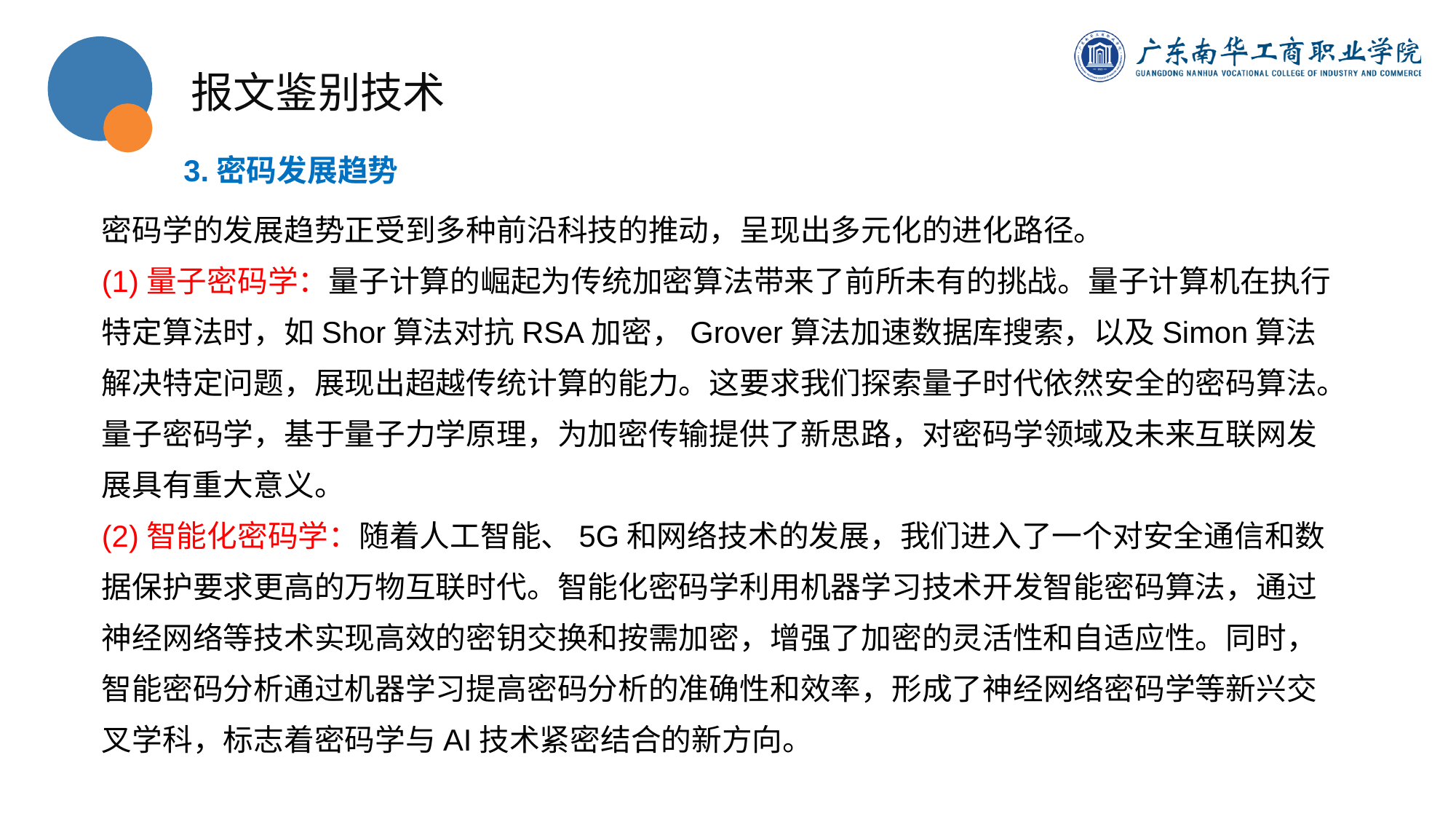

报文鉴别技术

3.密码发展趋势
密码学的发展趋势正受到多种前沿科技的推动，呈现出多元化的进化路径。
(1)量子密码学：量子计算的崛起为传统加密算法带来了前所未有的挑战。量子计算机在执行特定算法时，如Shor算法对抗RSA加密，Grover算法加速数据库搜索，以及Simon算法解决特定问题，展现出超越传统计算的能力。这要求我们探索量子时代依然安全的密码算法。量子密码学，基于量子力学原理，为加密传输提供了新思路，对密码学领域及未来互联网发展具有重大意义。
(2)智能化密码学：随着人工智能、5G和网络技术的发展，我们进入了一个对安全通信和数据保护要求更高的万物互联时代。智能化密码学利用机器学习技术开发智能密码算法，通过神经网络等技术实现高效的密钥交换和按需加密，增强了加密的灵活性和自适应性。同时，智能密码分析通过机器学习提高密码分析的准确性和效率，形成了神经网络密码学等新兴交叉学科，标志着密码学与AI技术紧密结合的新方向。